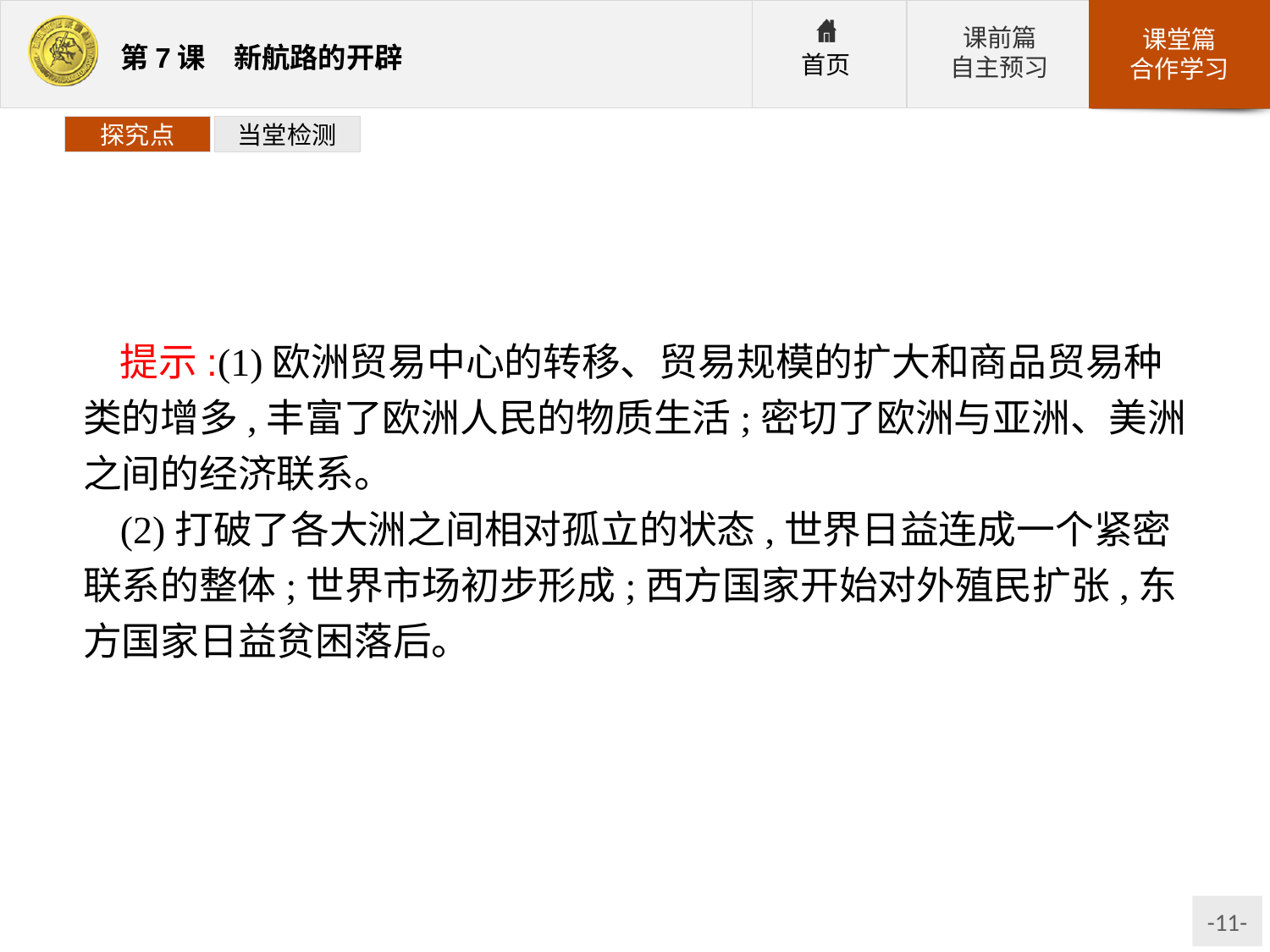

探究点
当堂检测
提示:(1)欧洲贸易中心的转移、贸易规模的扩大和商品贸易种类的增多,丰富了欧洲人民的物质生活;密切了欧洲与亚洲、美洲之间的经济联系。
(2)打破了各大洲之间相对孤立的状态,世界日益连成一个紧密联系的整体;世界市场初步形成;西方国家开始对外殖民扩张,东方国家日益贫困落后。